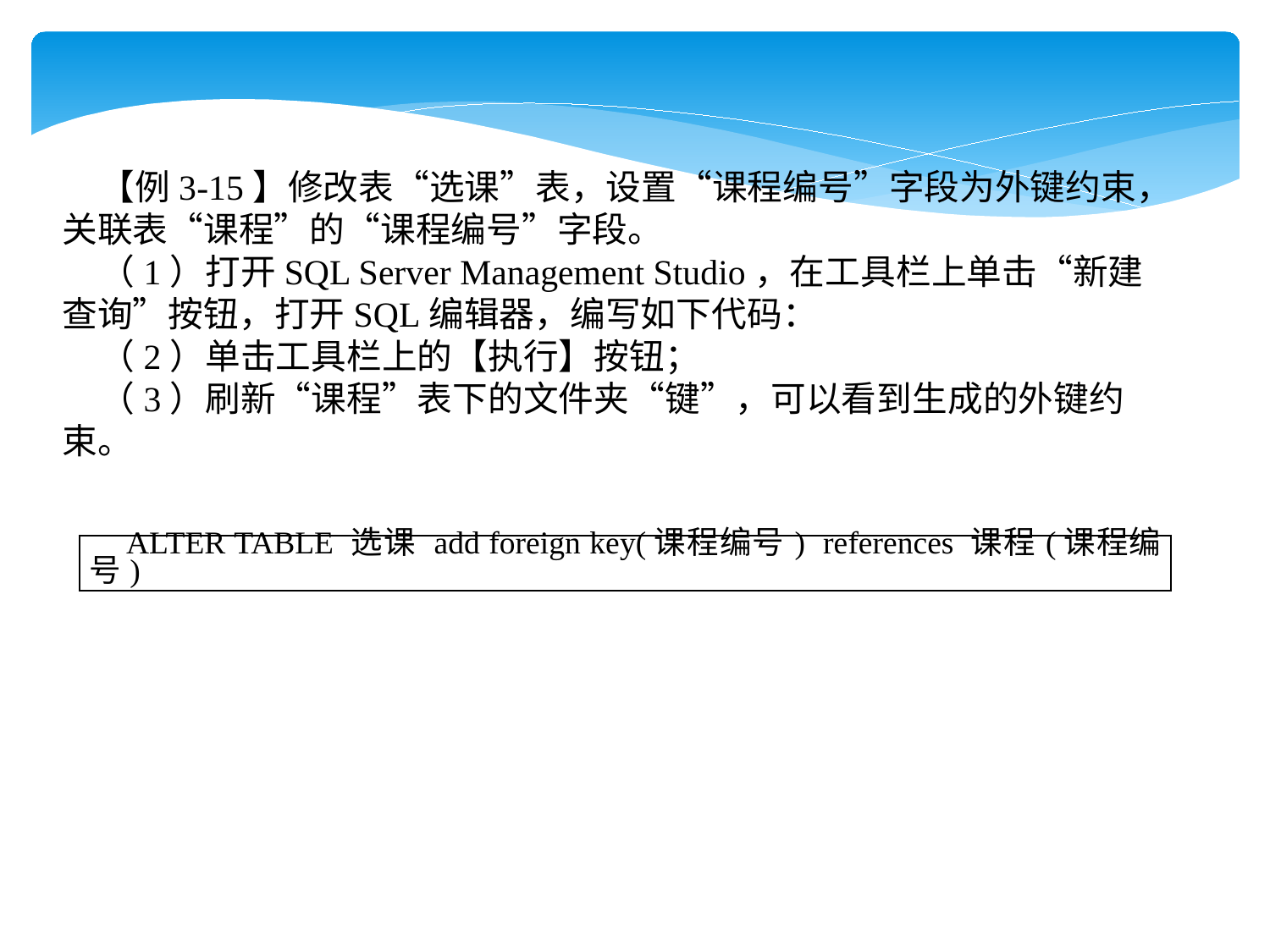

【例3-15】修改表“选课”表，设置“课程编号”字段为外键约束，关联表“课程”的“课程编号”字段。
（1）打开SQL Server Management Studio，在工具栏上单击“新建查询”按钮，打开SQL编辑器，编写如下代码：
（2）单击工具栏上的【执行】按钮；
（3）刷新“课程”表下的文件夹“键”，可以看到生成的外键约束。
| ALTER TABLE 选课 add foreign key(课程编号) references 课程(课程编号) |
| --- |